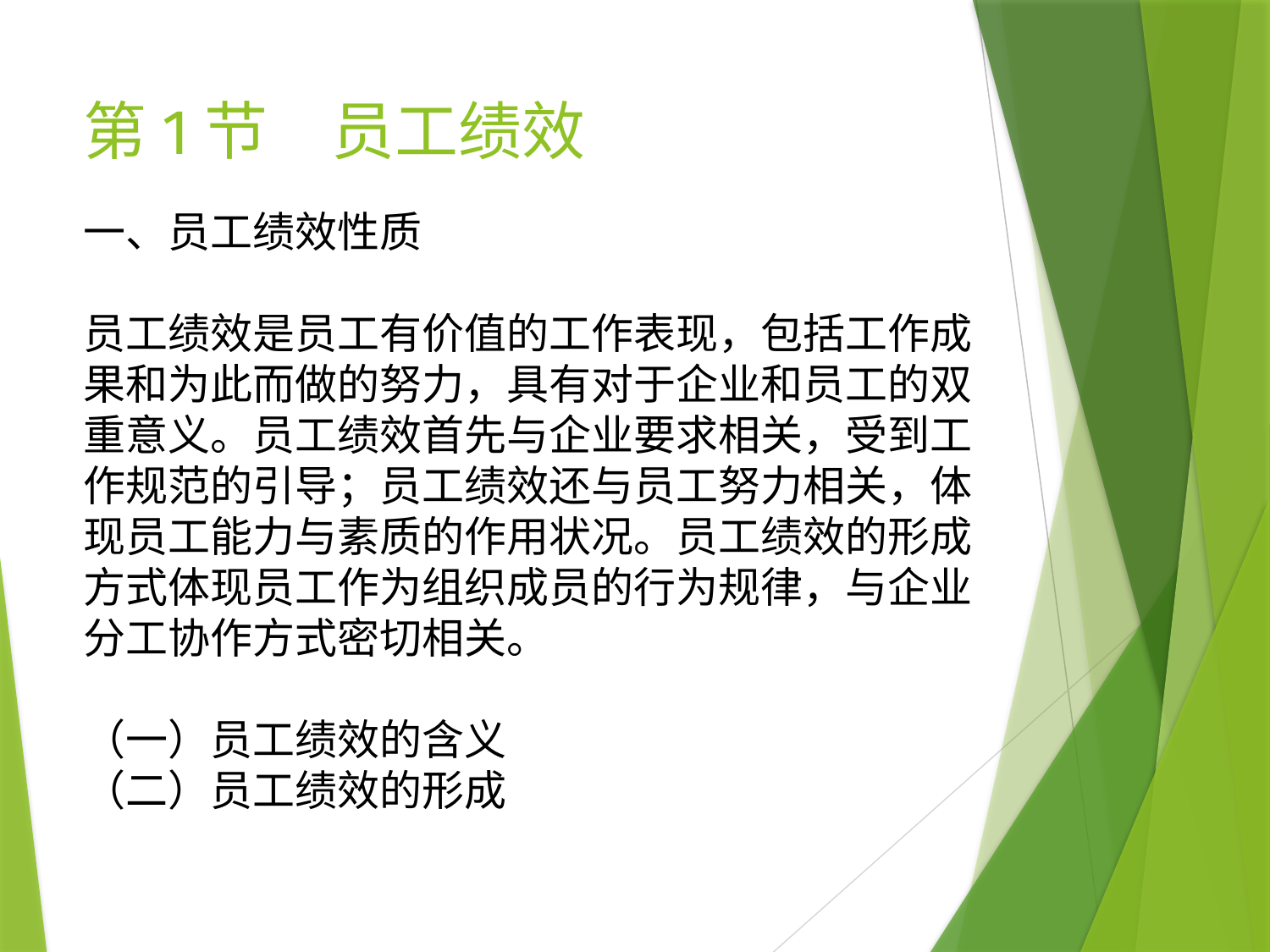

# 第1节　员工绩效
一、员工绩效性质

员工绩效是员工有价值的工作表现，包括工作成果和为此而做的努力，具有对于企业和员工的双重意义。员工绩效首先与企业要求相关，受到工作规范的引导；员工绩效还与员工努力相关，体现员工能力与素质的作用状况。员工绩效的形成方式体现员工作为组织成员的行为规律，与企业分工协作方式密切相关。

（一）员工绩效的含义
（二）员工绩效的形成